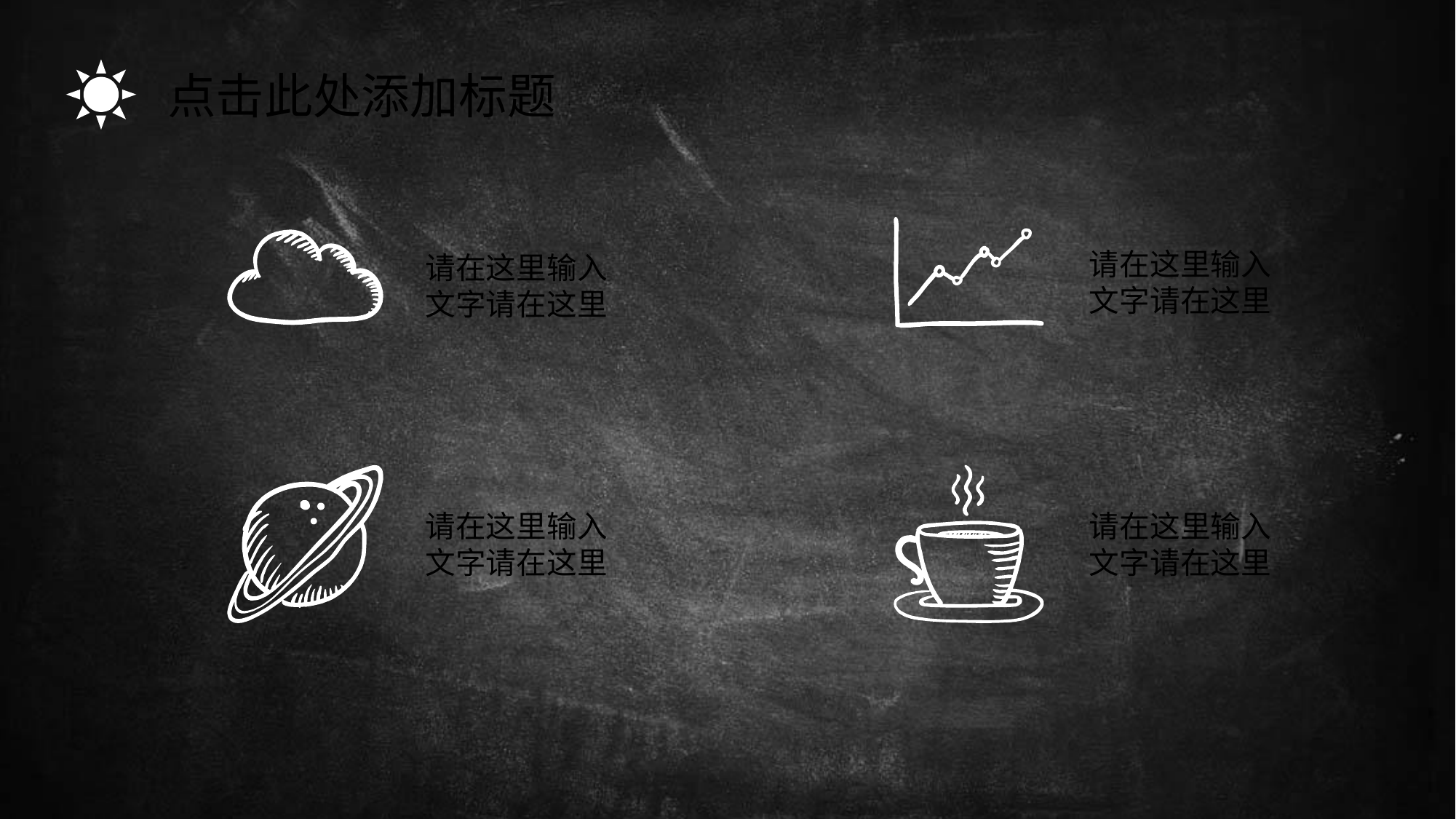

点击此处添加标题

请在这里输入
文字请在这里
请在这里输入
文字请在这里

请在这里输入
文字请在这里
请在这里输入
文字请在这里